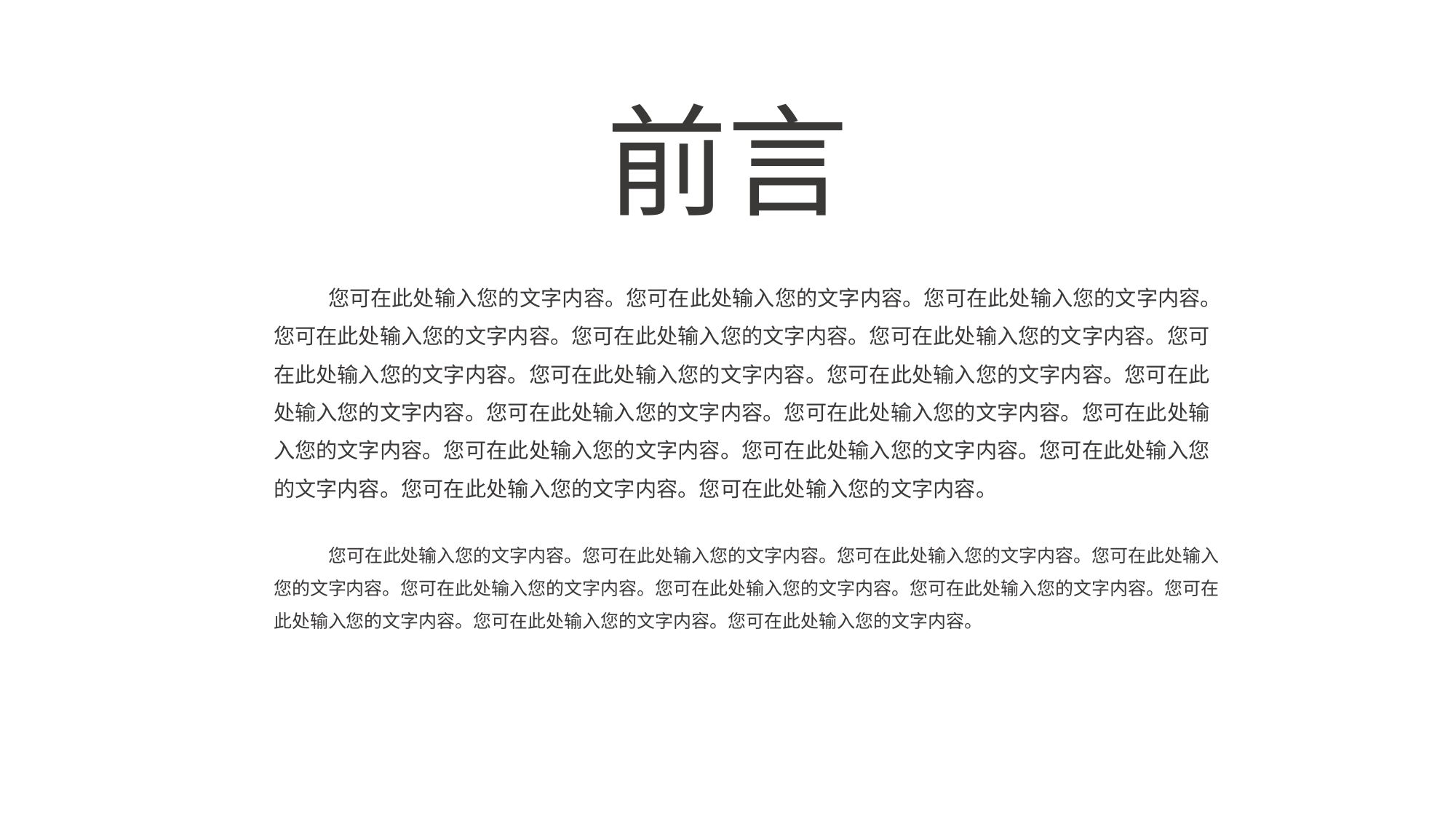

前言
您可在此处输入您的文字内容。您可在此处输入您的文字内容。您可在此处输入您的文字内容。您可在此处输入您的文字内容。您可在此处输入您的文字内容。您可在此处输入您的文字内容。您可在此处输入您的文字内容。您可在此处输入您的文字内容。您可在此处输入您的文字内容。您可在此处输入您的文字内容。您可在此处输入您的文字内容。您可在此处输入您的文字内容。您可在此处输入您的文字内容。您可在此处输入您的文字内容。您可在此处输入您的文字内容。您可在此处输入您的文字内容。您可在此处输入您的文字内容。您可在此处输入您的文字内容。

您可在此处输入您的文字内容。您可在此处输入您的文字内容。您可在此处输入您的文字内容。您可在此处输入您的文字内容。您可在此处输入您的文字内容。您可在此处输入您的文字内容。您可在此处输入您的文字内容。您可在此处输入您的文字内容。您可在此处输入您的文字内容。您可在此处输入您的文字内容。